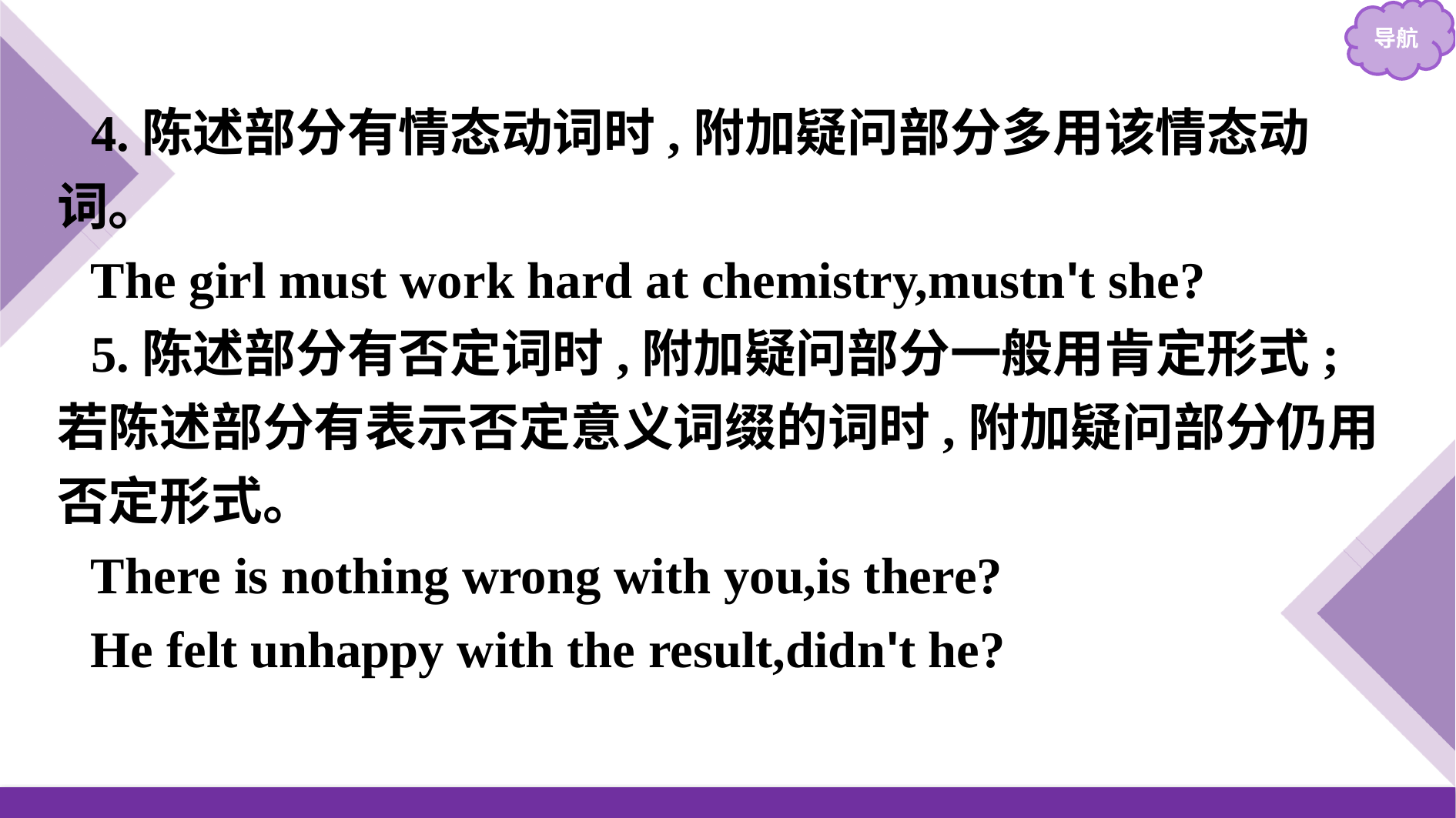

4.陈述部分有情态动词时,附加疑问部分多用该情态动词。
The girl must work hard at chemistry,mustn't she?
5.陈述部分有否定词时,附加疑问部分一般用肯定形式;若陈述部分有表示否定意义词缀的词时,附加疑问部分仍用否定形式。
There is nothing wrong with you,is there?
He felt unhappy with the result,didn't he?